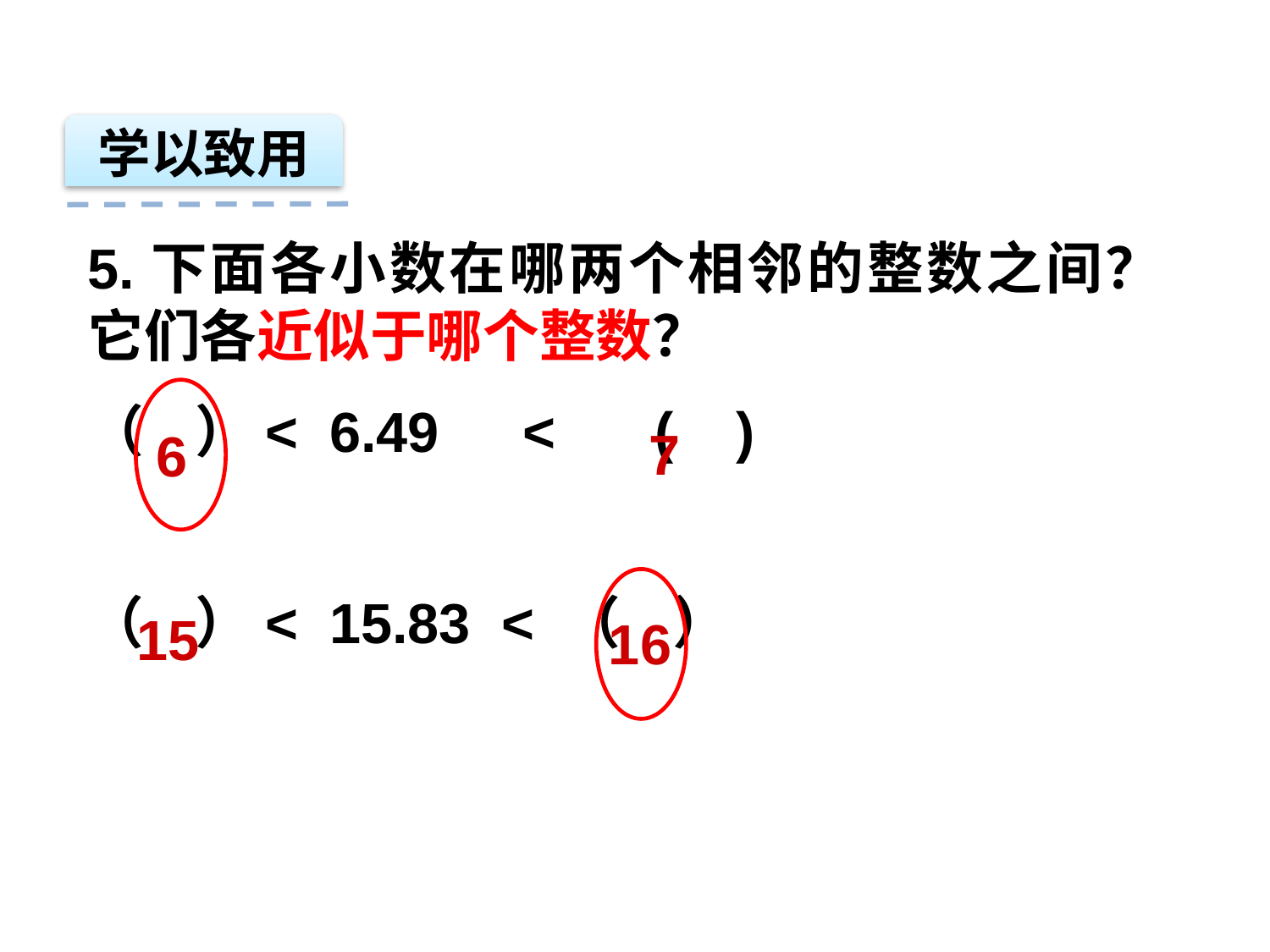

学以致用
5.下面各小数在哪两个相邻的整数之间？它们各近似于哪个整数？
（    ）<  6.49　< 　(    )

（    ）<  15.83  < （    ）

7
6

15
16